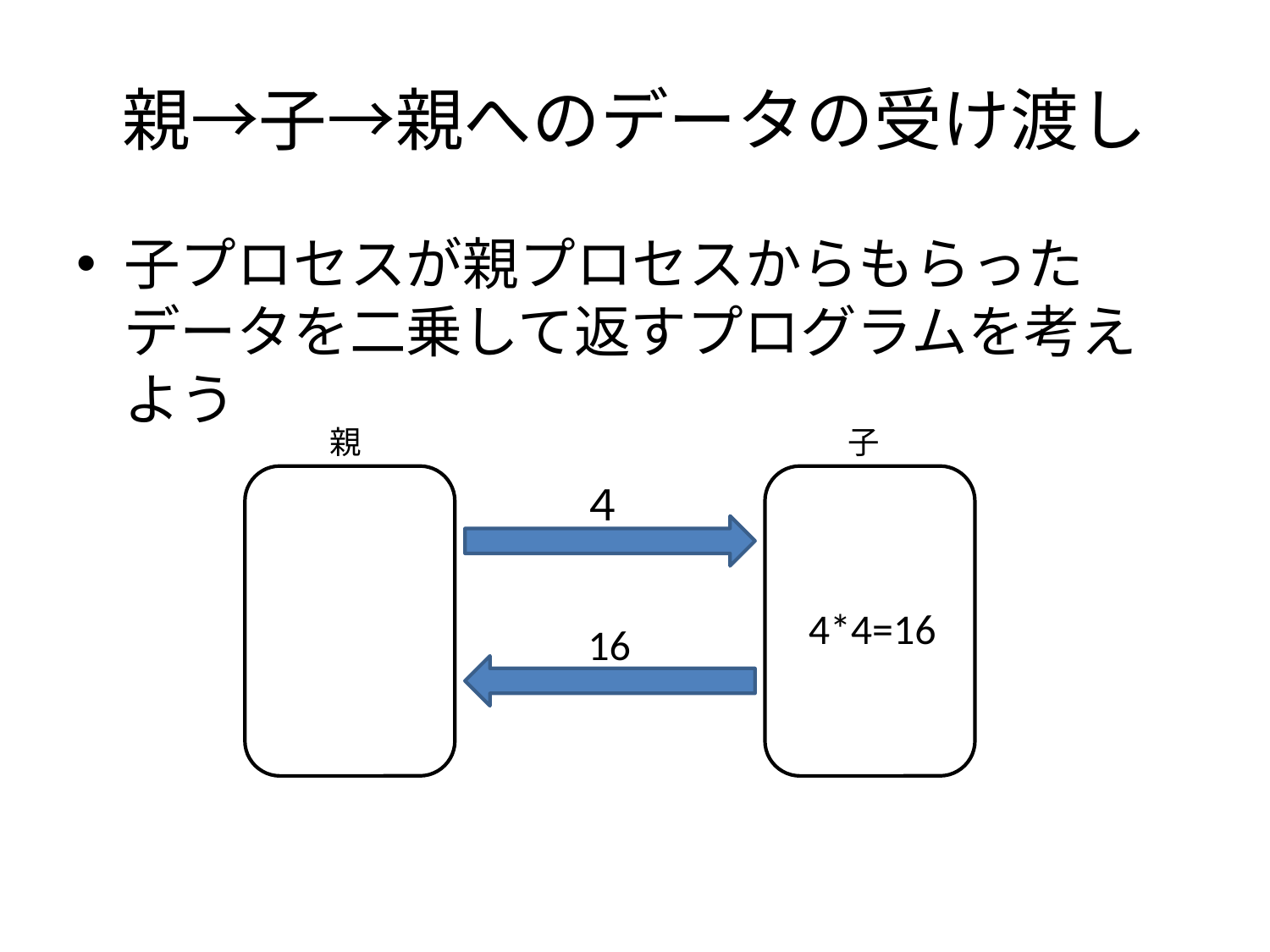

# 親→子→親へのデータの受け渡し
子プロセスが親プロセスからもらったデータを二乗して返すプログラムを考えよう
親
子

４

4*4=16
16